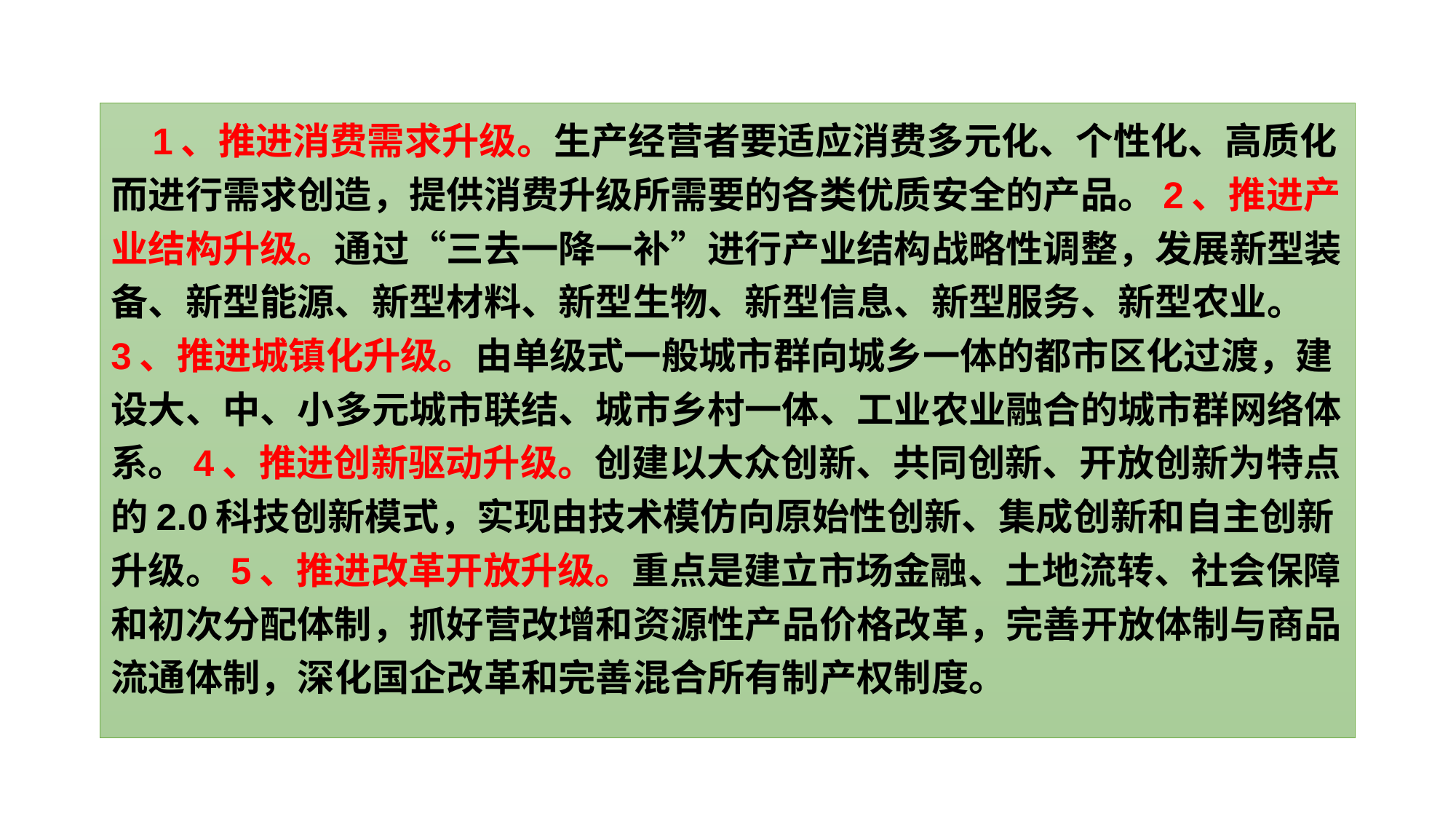

1、推进消费需求升级。生产经营者要适应消费多元化、个性化、高质化而进行需求创造，提供消费升级所需要的各类优质安全的产品。2、推进产业结构升级。通过“三去一降一补”进行产业结构战略性调整，发展新型装备、新型能源、新型材料、新型生物、新型信息、新型服务、新型农业。  3、推进城镇化升级。由单级式一般城市群向城乡一体的都市区化过渡，建设大、中、小多元城市联结、城市乡村一体、工业农业融合的城市群网络体系。4、推进创新驱动升级。创建以大众创新、共同创新、开放创新为特点的2.0科技创新模式，实现由技术模仿向原始性创新、集成创新和自主创新升级。5、推进改革开放升级。重点是建立市场金融、土地流转、社会保障和初次分配体制，抓好营改增和资源性产品价格改革，完善开放体制与商品流通体制，深化国企改革和完善混合所有制产权制度。